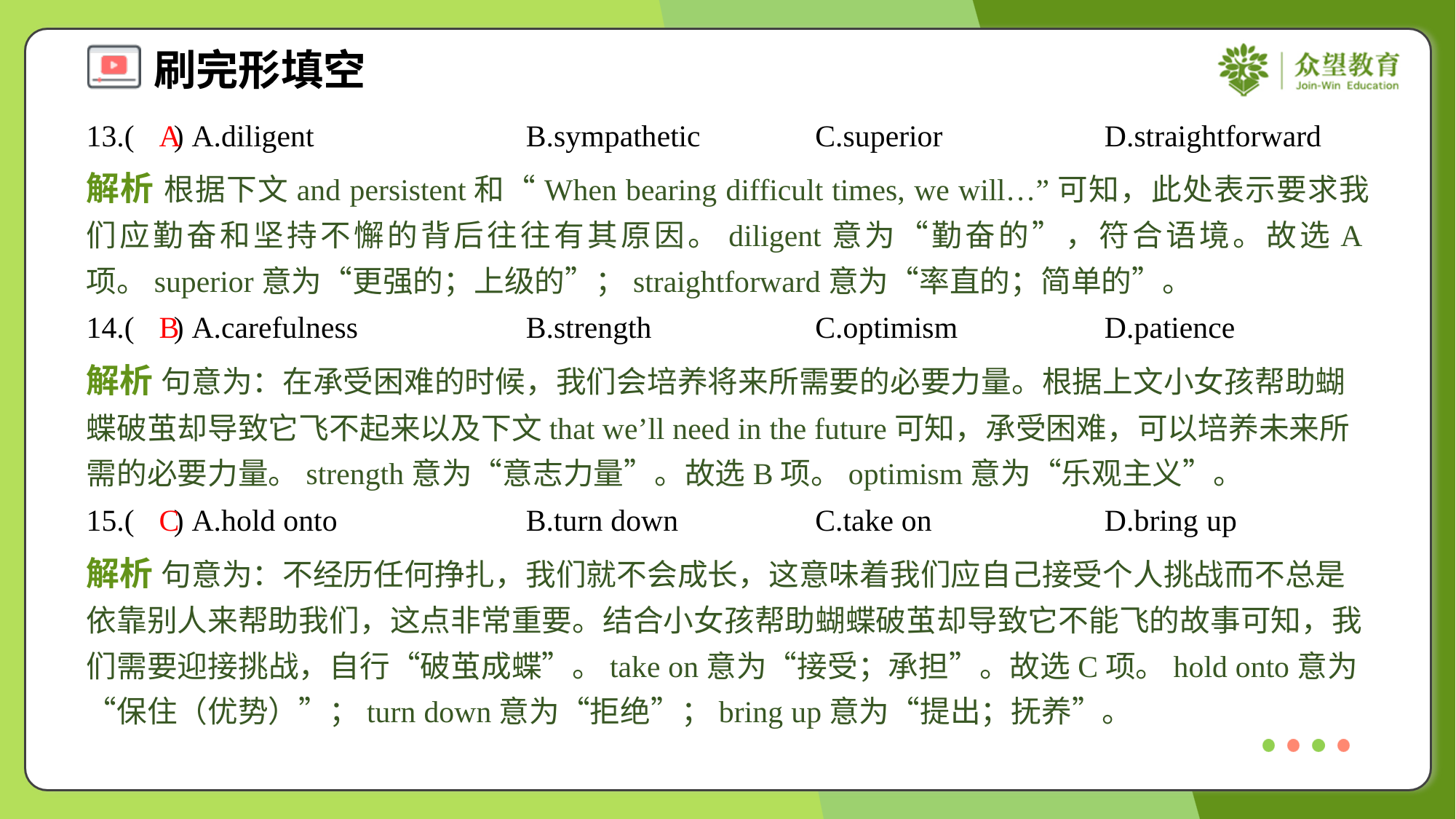

13.(     ) A.diligent	B.sympathetic	C.superior	D.straightforward
A
解析 根据下文and persistent和“When bearing difficult times, we will…”可知，此处表示要求我们应勤奋和坚持不懈的背后往往有其原因。diligent意为“勤奋的”，符合语境。故选A项。superior意为“更强的；上级的”；straightforward意为“率直的；简单的”。
14.(     ) A.carefulness	B.strength	C.optimism	D.patience
B
解析 句意为：在承受困难的时候，我们会培养将来所需要的必要力量。根据上文小女孩帮助蝴蝶破茧却导致它飞不起来以及下文that we’ll need in the future可知，承受困难，可以培养未来所需的必要力量。strength意为“意志力量”。故选B项。optimism意为“乐观主义”。
15.(     ) A.hold onto	B.turn down	C.take on	D.bring up
C
解析 句意为：不经历任何挣扎，我们就不会成长，这意味着我们应自己接受个人挑战而不总是依靠别人来帮助我们，这点非常重要。结合小女孩帮助蝴蝶破茧却导致它不能飞的故事可知，我们需要迎接挑战，自行“破茧成蝶”。take on意为“接受；承担”。故选C项。hold onto意为“保住（优势）”；turn down意为“拒绝”；bring up意为“提出；抚养”。